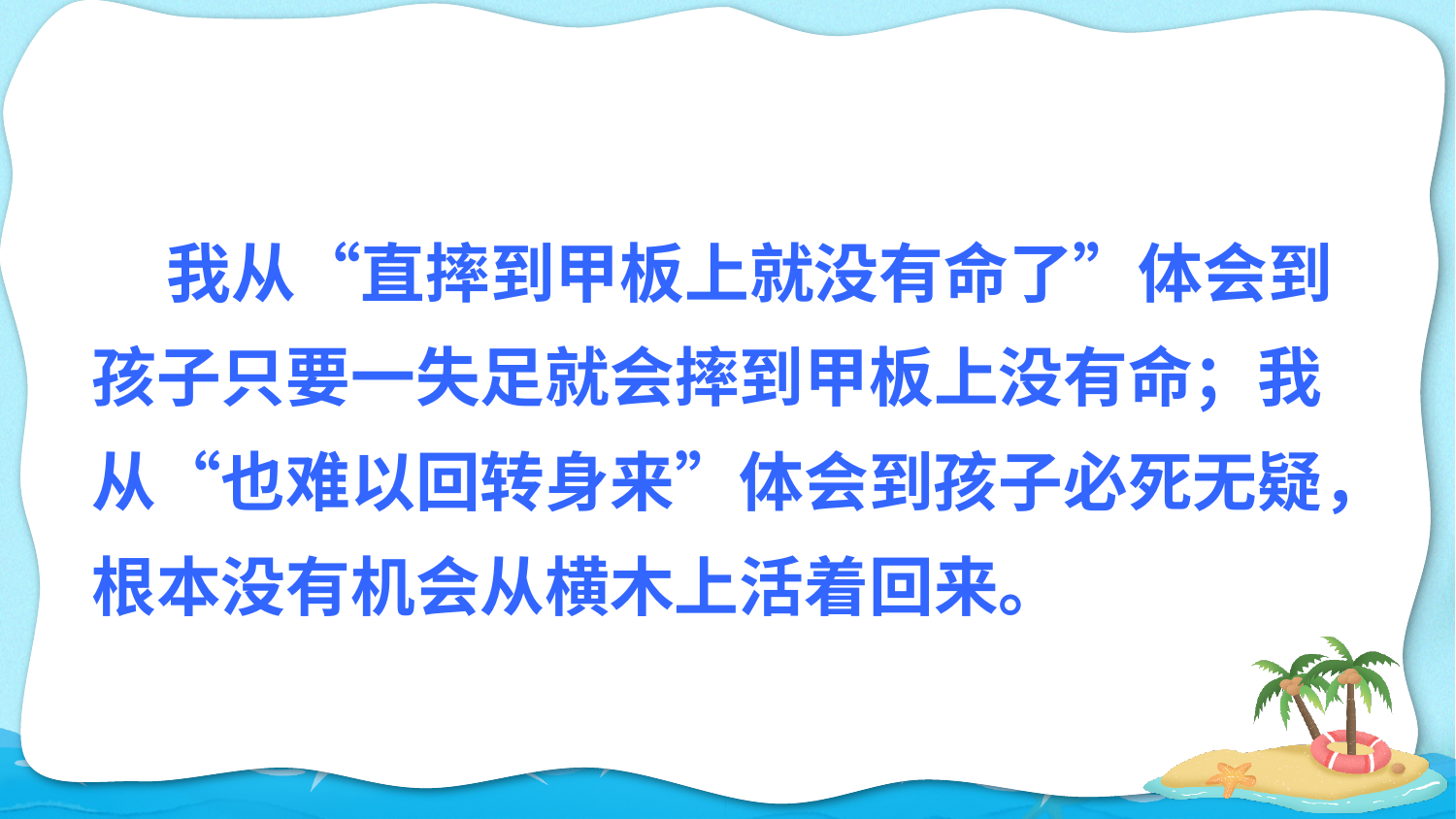

我从“直摔到甲板上就没有命了”体会到孩子只要一失足就会摔到甲板上没有命；我从“也难以回转身来”体会到孩子必死无疑，根本没有机会从横木上活着回来。